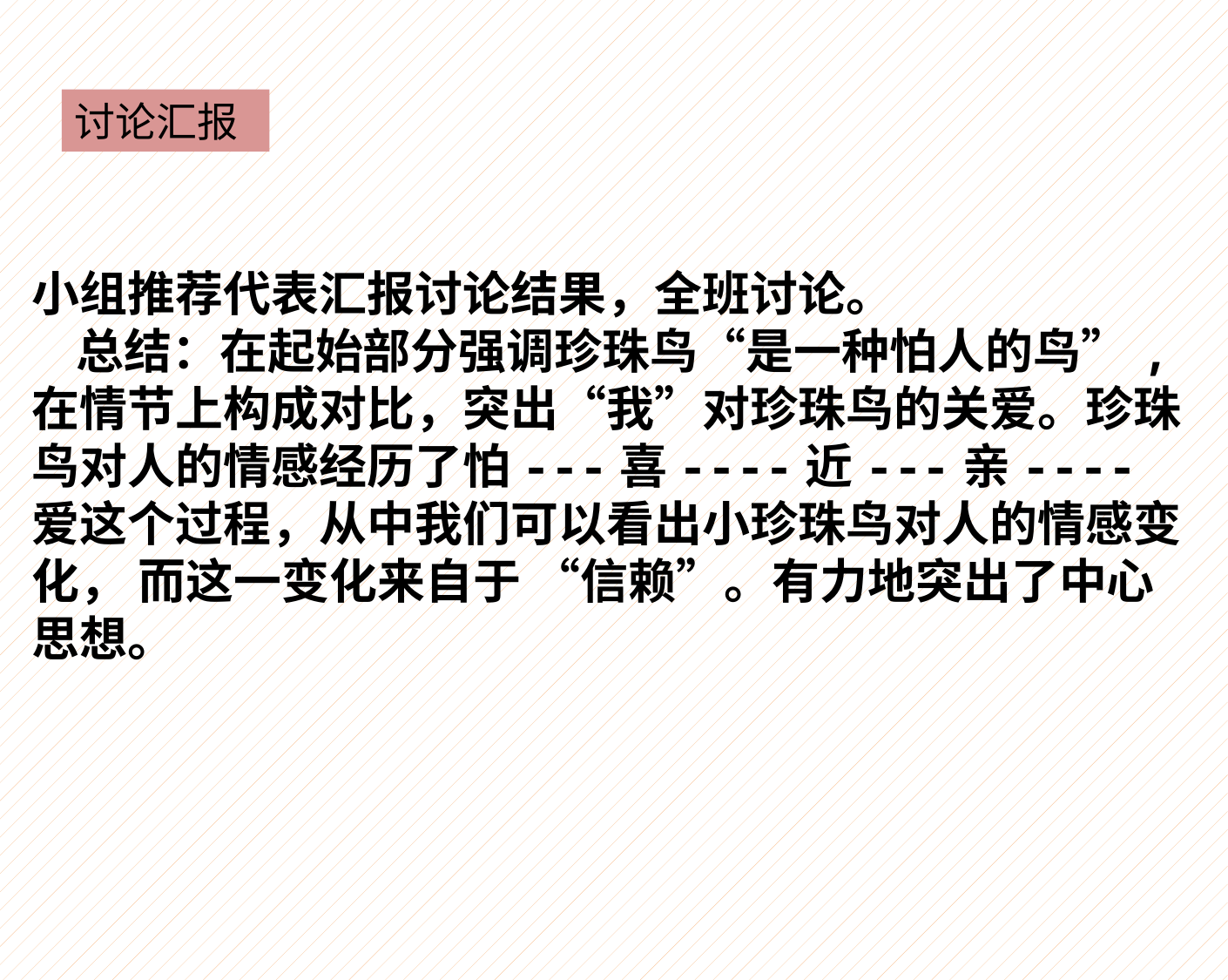

讨论汇报
小组推荐代表汇报讨论结果，全班讨论。
   总结：在起始部分强调珍珠鸟“是一种怕人的鸟”,在情节上构成对比，突出“我”对珍珠鸟的关爱。珍珠鸟对人的情感经历了怕---喜----近---亲----爱这个过程，从中我们可以看出小珍珠鸟对人的情感变化， 而这一变化来自于 “信赖”。有力地突出了中心思想。